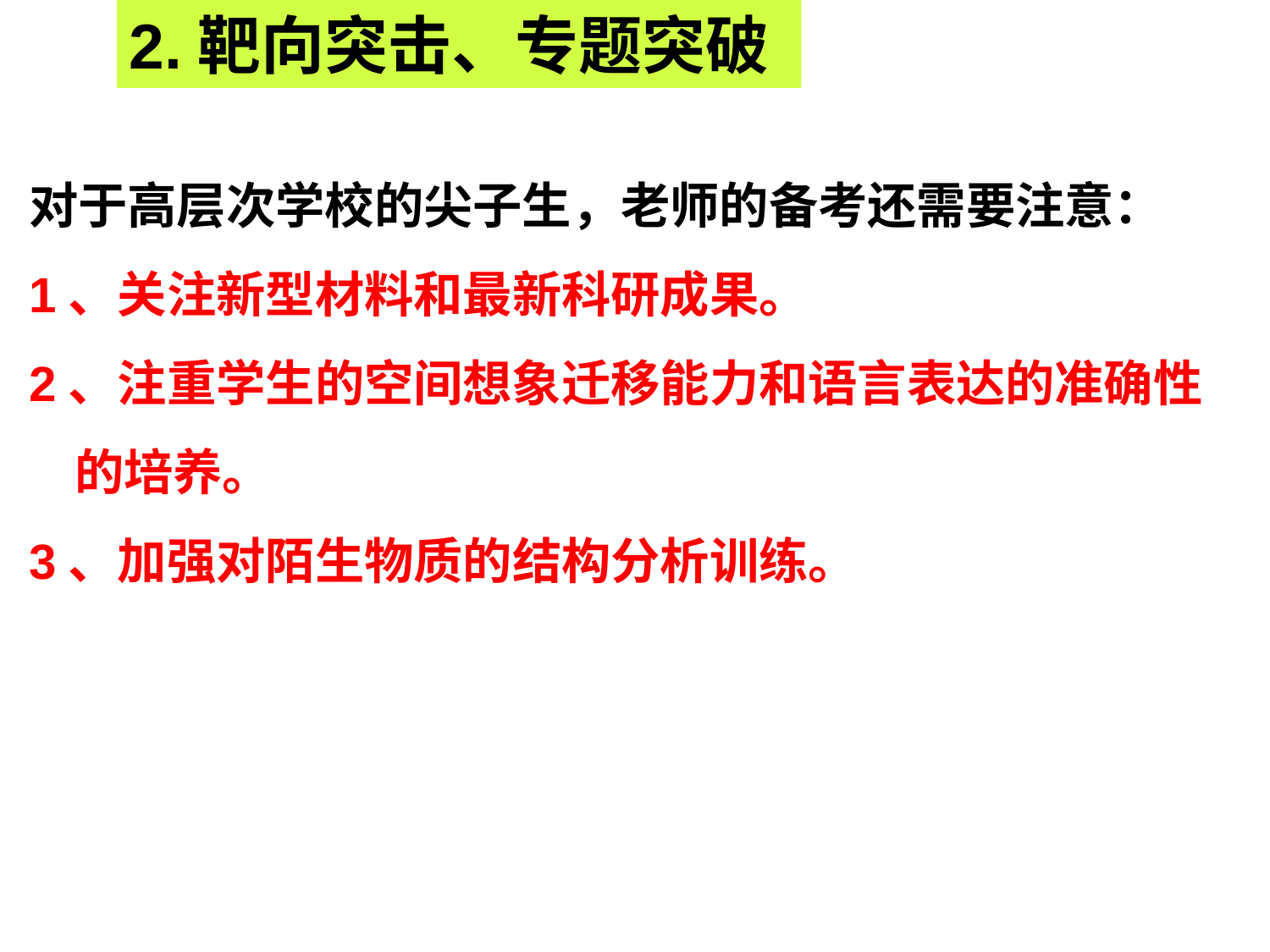

2.靶向突击、专题突破
对于高层次学校的尖子生，老师的备考还需要注意：
1、关注新型材料和最新科研成果。
2、注重学生的空间想象迁移能力和语言表达的准确性
   的培养。
3、加强对陌生物质的结构分析训练。